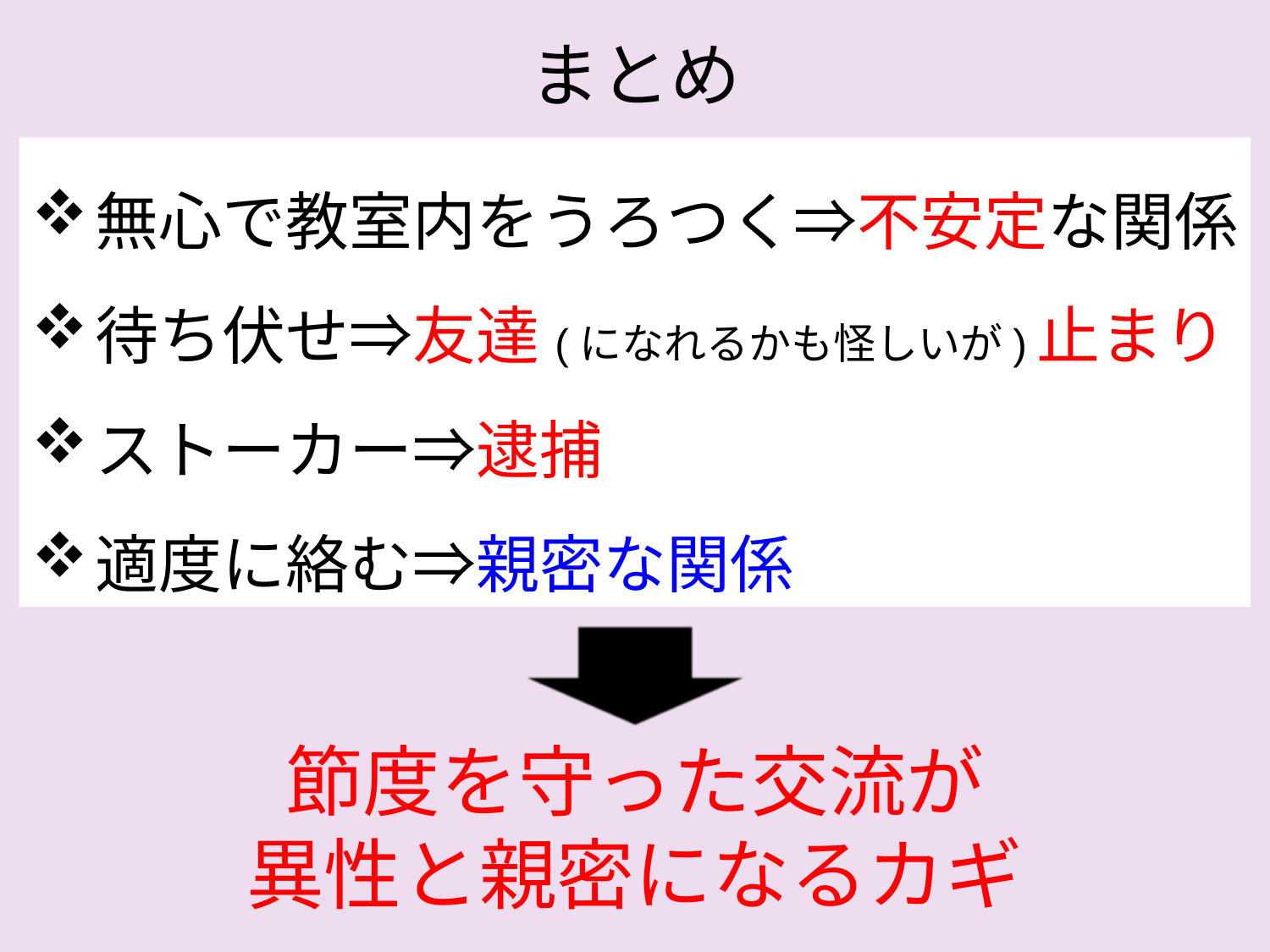

まとめ
無心で教室内をうろつく⇒不安定な関係
待ち伏せ⇒友達(になれるかも怪しいが)止まり
ストーカー⇒逮捕
適度に絡む⇒親密な関係

節度を守った交流が
異性と親密になるカギ